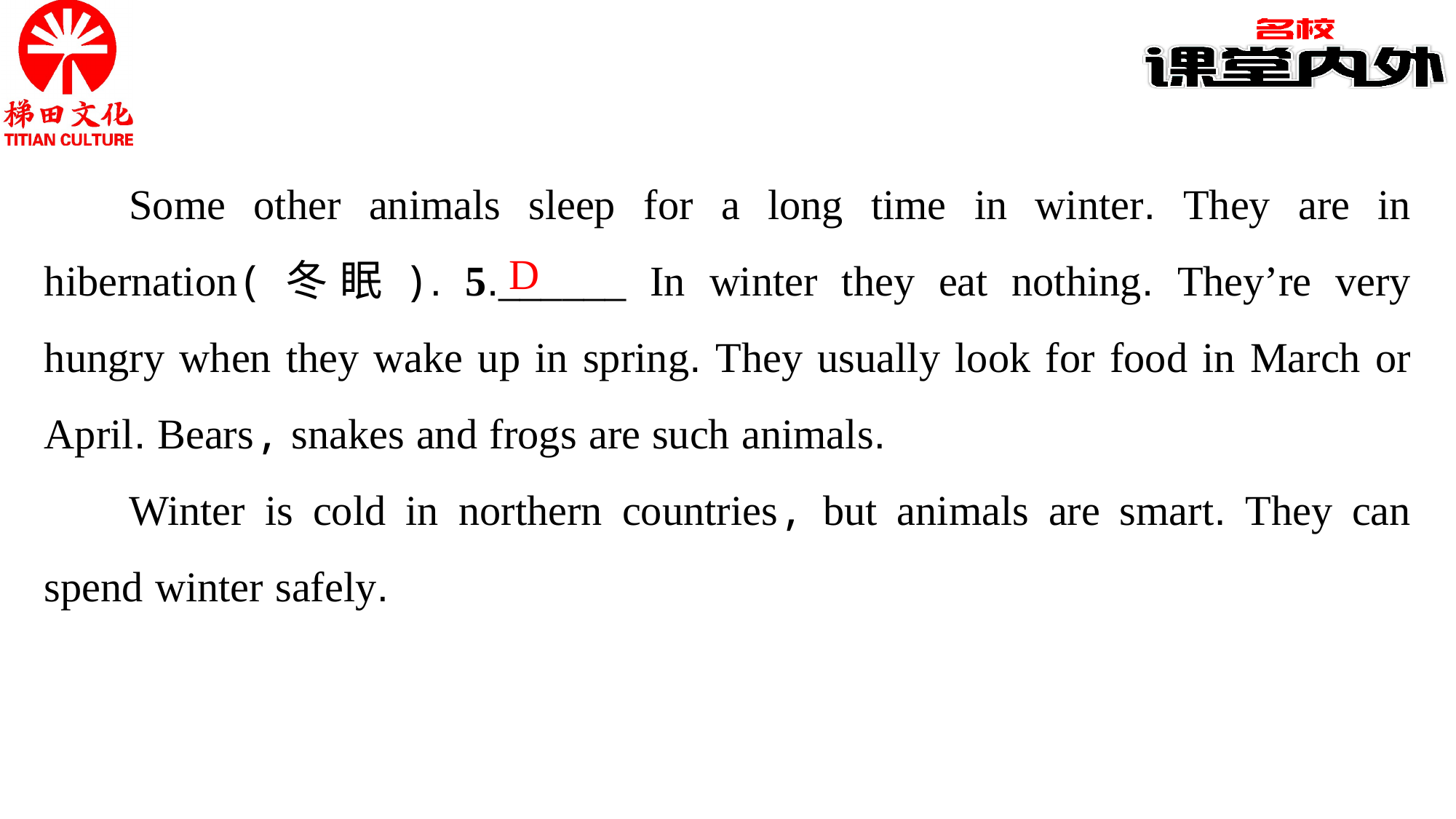

Some other animals sleep for a long time in winter. They are in hibernation(冬眠). 5.______ In winter they eat nothing. They’re very hungry when they wake up in spring. They usually look for food in March or April. Bears, snakes and frogs are such animals.
Winter is cold in northern countries, but animals are smart. They can spend winter safely.
D